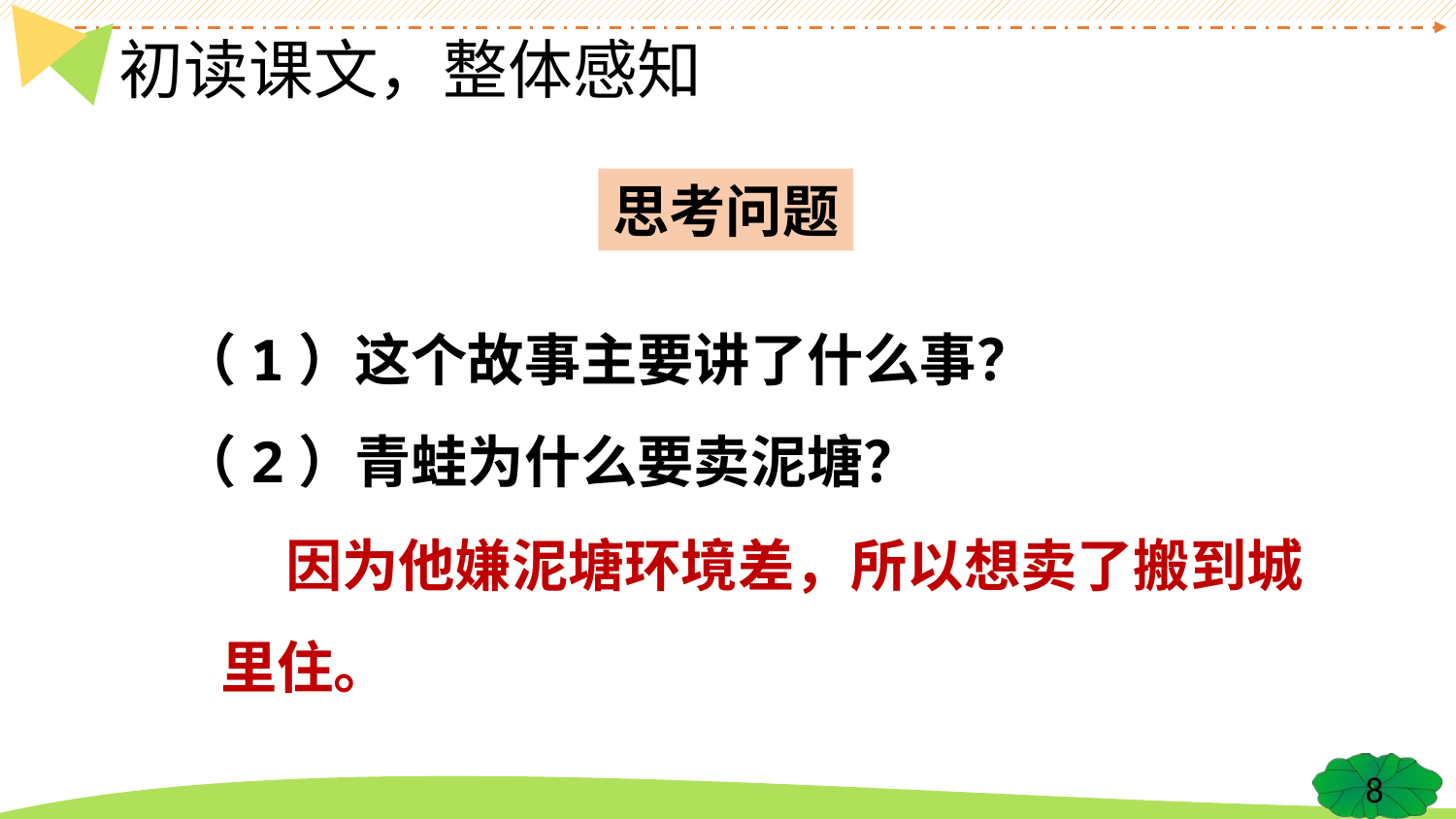

# 初读课文，整体感知
思考问题
（1）这个故事主要讲了什么事？
（2）青蛙为什么要卖泥塘？
    因为他嫌泥塘环境差，所以想卖了搬到城里住。